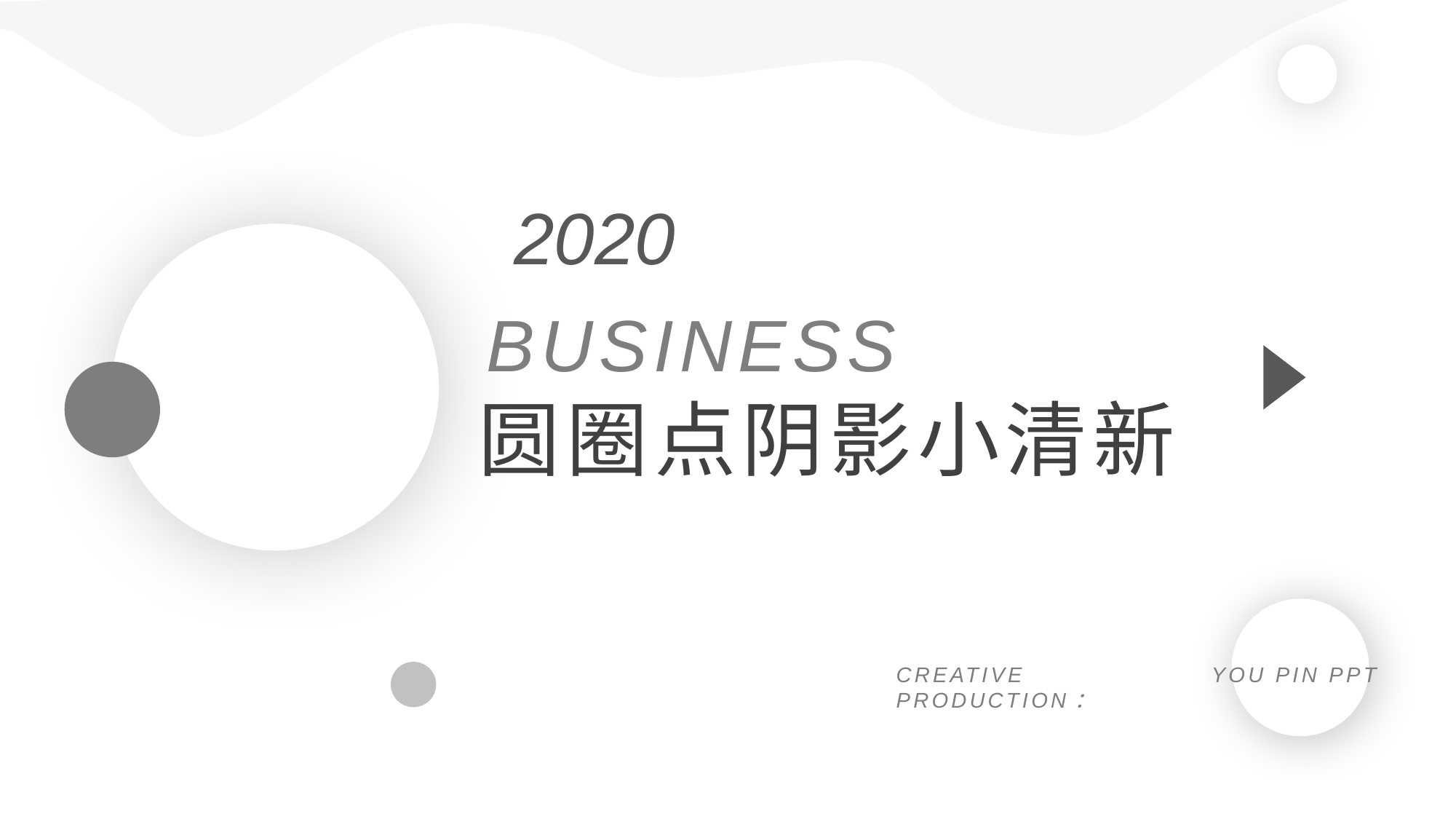

2020

BUSINESS

圆圈点阴影小清新

CREATIVE PRODUCTION：
YOU PIN PPT